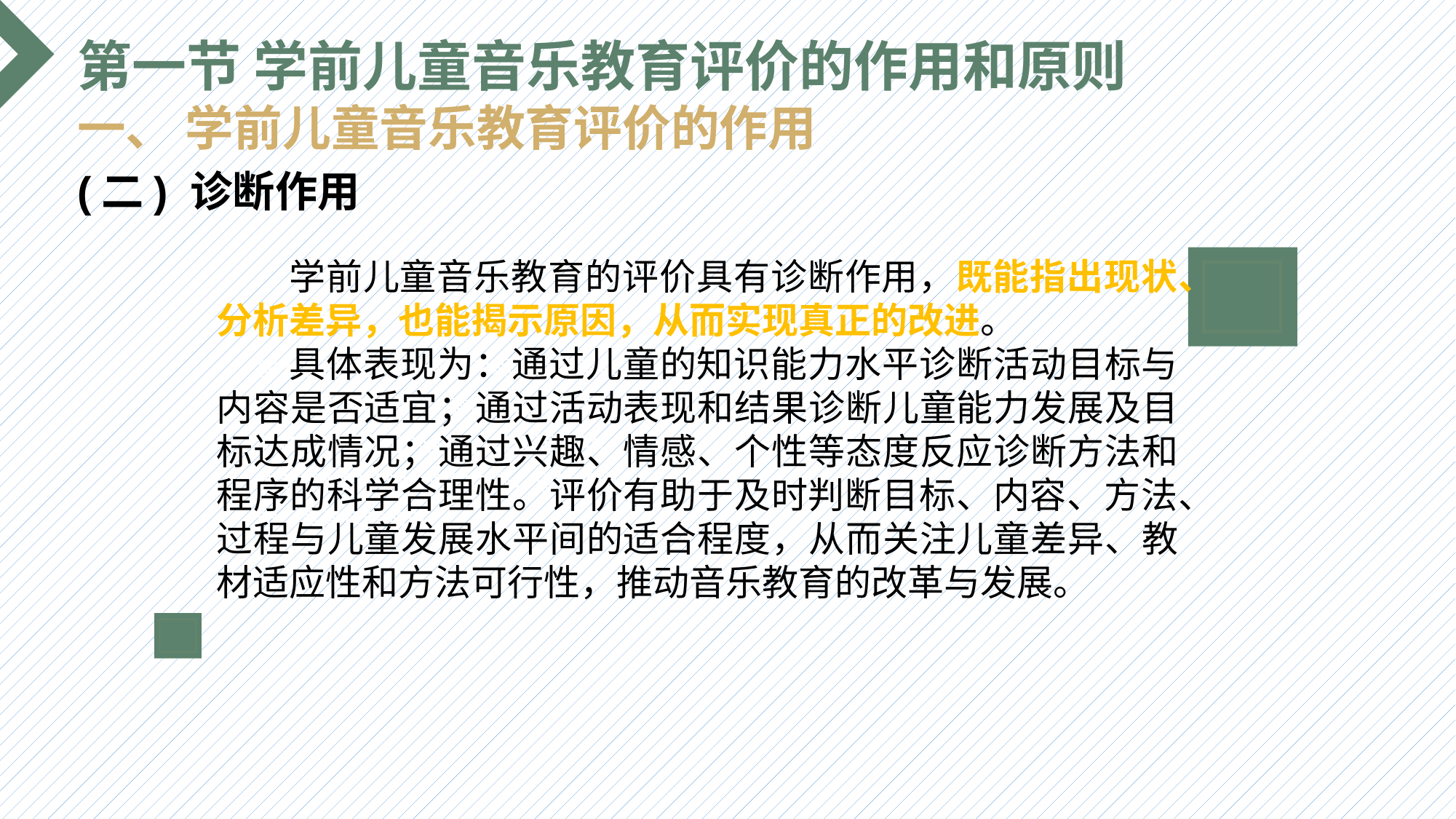

第一节 学前儿童音乐教育评价的作用和原则
一、 学前儿童音乐教育评价的作用
(二) 诊断作用

 学前儿童音乐教育的评价具有诊断作用，既能指出现状、分析差异，也能揭示原因，从而实现真正的改进。
 具体表现为：通过儿童的知识能力水平诊断活动目标与内容是否适宜；通过活动表现和结果诊断儿童能力发展及目标达成情况；通过兴趣、情感、个性等态度反应诊断方法和程序的科学合理性。评价有助于及时判断目标、内容、方法、过程与儿童发展水平间的适合程度，从而关注儿童差异、教材适应性和方法可行性，推动音乐教育的改革与发展。

选题背景
输入您的内容，请简要说明，言简意赅即可输入您的内容，请简要说明，言简意赅即可输入您的内容，请简要说明，言简意赅即可输入您的内容，请简要说明，言简意赅即可